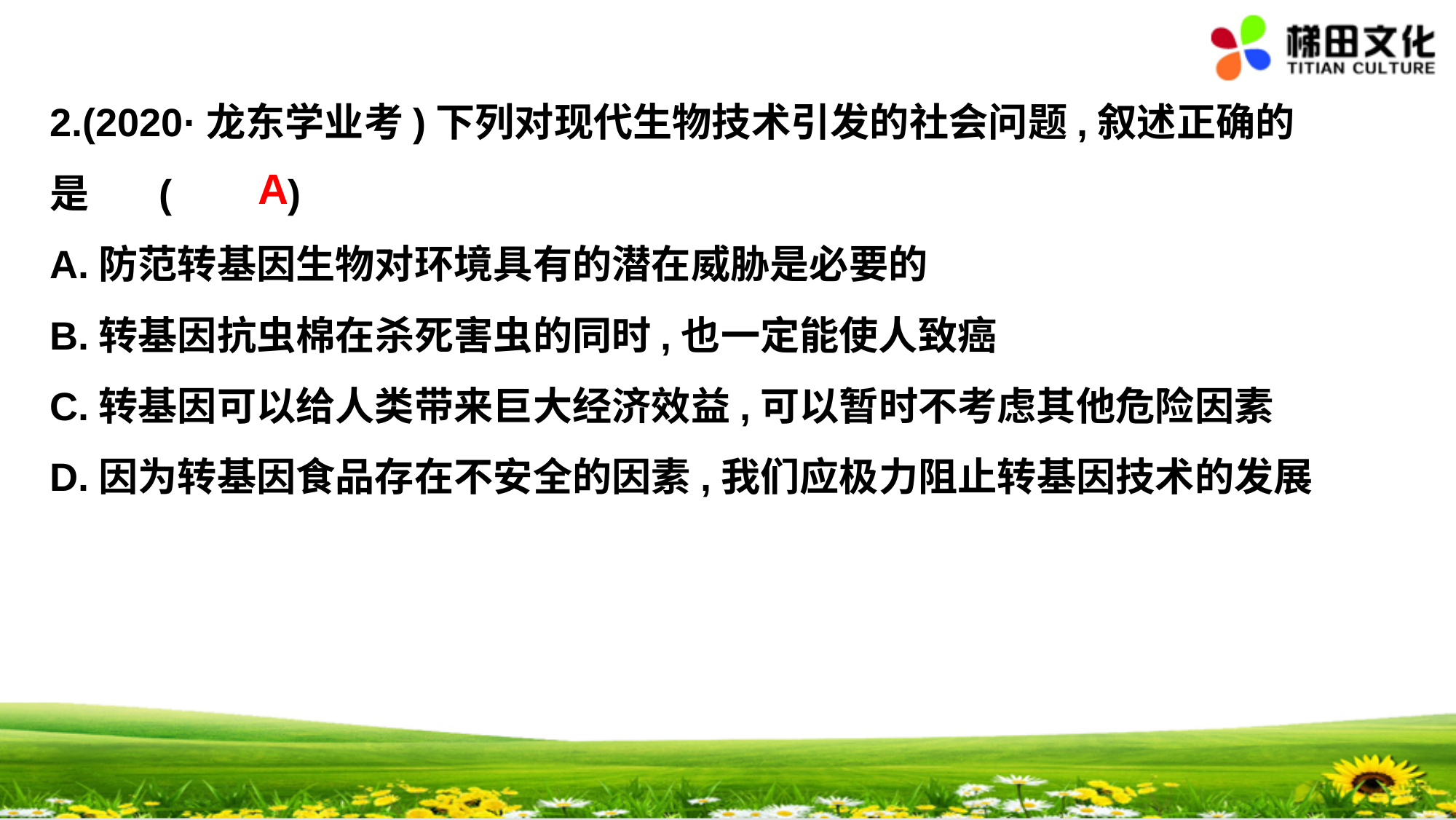

2.(2020·龙东学业考)下列对现代生物技术引发的社会问题,叙述正确的
是	(　  　)
A.防范转基因生物对环境具有的潜在威胁是必要的
B.转基因抗虫棉在杀死害虫的同时,也一定能使人致癌
C.转基因可以给人类带来巨大经济效益,可以暂时不考虑其他危险因素
D.因为转基因食品存在不安全的因素,我们应极力阻止转基因技术的发展
A